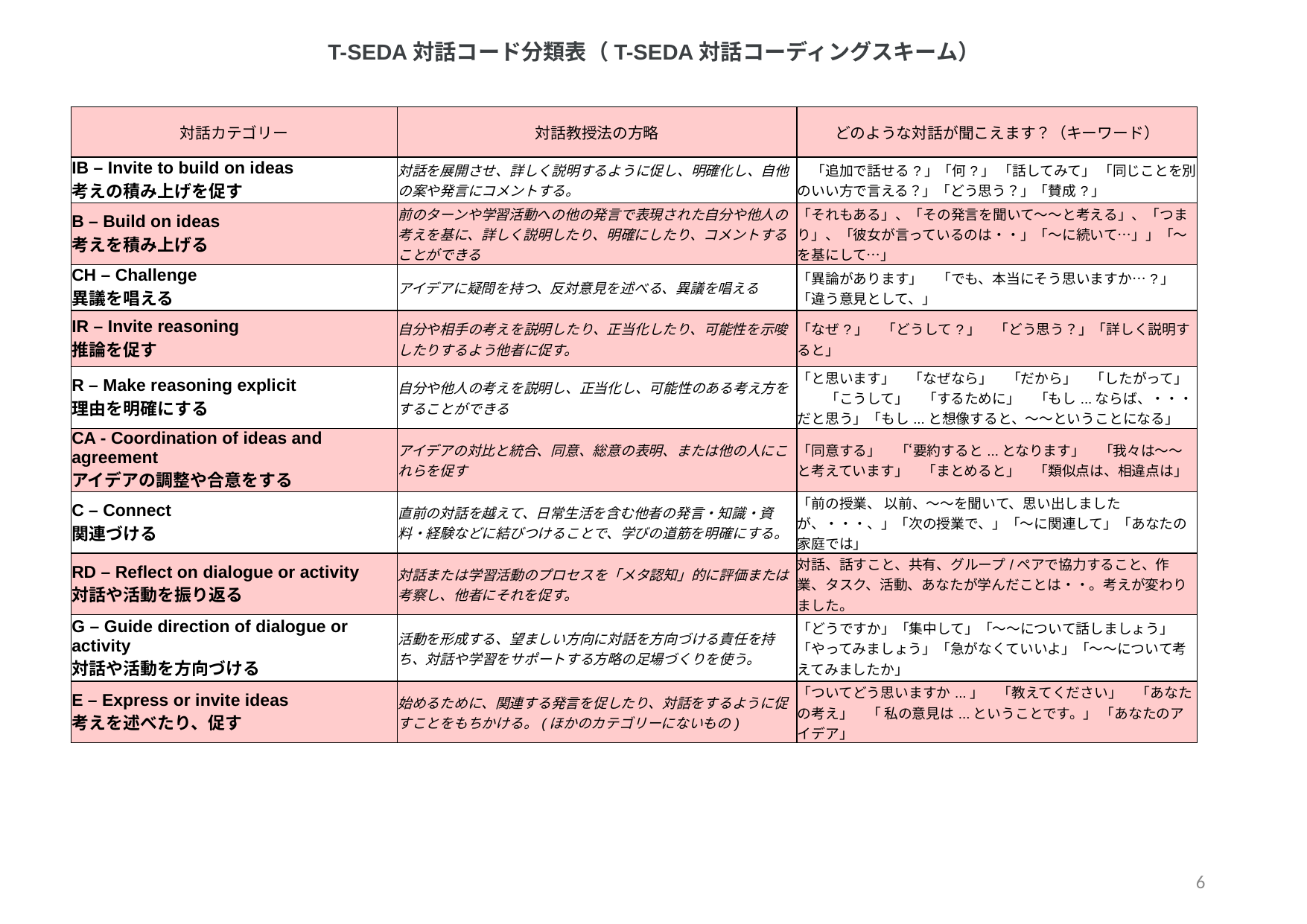

T-SEDA対話コード分類表（T-SEDA対話コーディングスキーム）
| 対話カテゴリー | 対話教授法の方略 | どのような対話が聞こえます？（キーワード） |
| --- | --- | --- |
| IB – Invite to build on ideas 考えの積み上げを促す | 対話を展開させ、詳しく説明するように促し、明確化し、自他の案や発言にコメントする。 | 「追加で話せる?」「何?」 「話してみて」 「同じことを別のいい方で言える？」「どう思う？」「賛成?」 |
| B – Build on ideas 考えを積み上げる | 前のターンや学習活動への他の発言で表現された自分や他人の考えを基に、詳しく説明したり、明確にしたり、コメントすることができる | 「それもある」、「その発言を聞いて～～と考える」、「つまり」、「彼女が言っているのは・・」「〜に続いて…」」「〜を基にして…」 |
| CH – Challenge 異議を唱える | アイデアに疑問を持つ、反対意見を述べる、異議を唱える | 「異論があります」　「でも、本当にそう思いますか…?」「違う意見として、」 |
| IR – Invite reasoning 推論を促す | 自分や相手の考えを説明したり、正当化したり、可能性を示唆したりするよう他者に促す。 | 「なぜ?」　「どうして?」　「どう思う？」「詳しく説明すると」 |
| R – Make reasoning explicit 理由を明確にする | 自分や他人の考えを説明し、正当化し、可能性のある考え方をすることができる | 「と思います」　「なぜなら」　「だから」　「したがって」　　「こうして」　「するために」　「もし...ならば、・・・だと思う」「もし...と想像すると、～～ということになる」 |
| CA - Coordination of ideas and agreement アイデアの調整や合意をする | アイデアの対比と統合、同意、総意の表明、または他の人にこれらを促す | 「同意する」　「‘要約すると...となります」　「我々は～～と考えています」　「まとめると」　「類似点は、相違点は」 |
| C – Connect 関連づける | 直前の対話を越えて、日常生活を含む他者の発言・知識・資料・経験などに結びつけることで、学びの道筋を明確にする。 | 「前の授業、 以前、～～を聞いて、思い出しましたが、・・・、」「次の授業で、」「～に関連して」「あなたの家庭では」 |
| RD – Reflect on dialogue or activity 対話や活動を振り返る | 対話または学習活動のプロセスを「メタ認知」的に評価または考察し、他者にそれを促す。 | 対話、話すこと、共有、グループ/ペアで協力すること、作業、タスク、活動、あなたが学んだことは・・。考えが変わりました。 |
| G – Guide direction of dialogue or activity 対話や活動を方向づける | 活動を形成する、望ましい方向に対話を方向づける責任を持ち、対話や学習をサポートする方略の足場づくりを使う。 | 「どうですか」「集中して」「～～について話しましょう」「やってみましょう」「急がなくていいよ」「～～について考えてみましたか」 |
| E – Express or invite ideas 考えを述べたり、促す | 始めるために、関連する発言を促したり、対話をするように促すことをもちかける。(ほかのカテゴリーにないもの) | 「ついてどう思いますか...」　「教えてください」　「あなたの考え」　「 私の意見は...ということです。」 「あなたのアイデア」 |
6